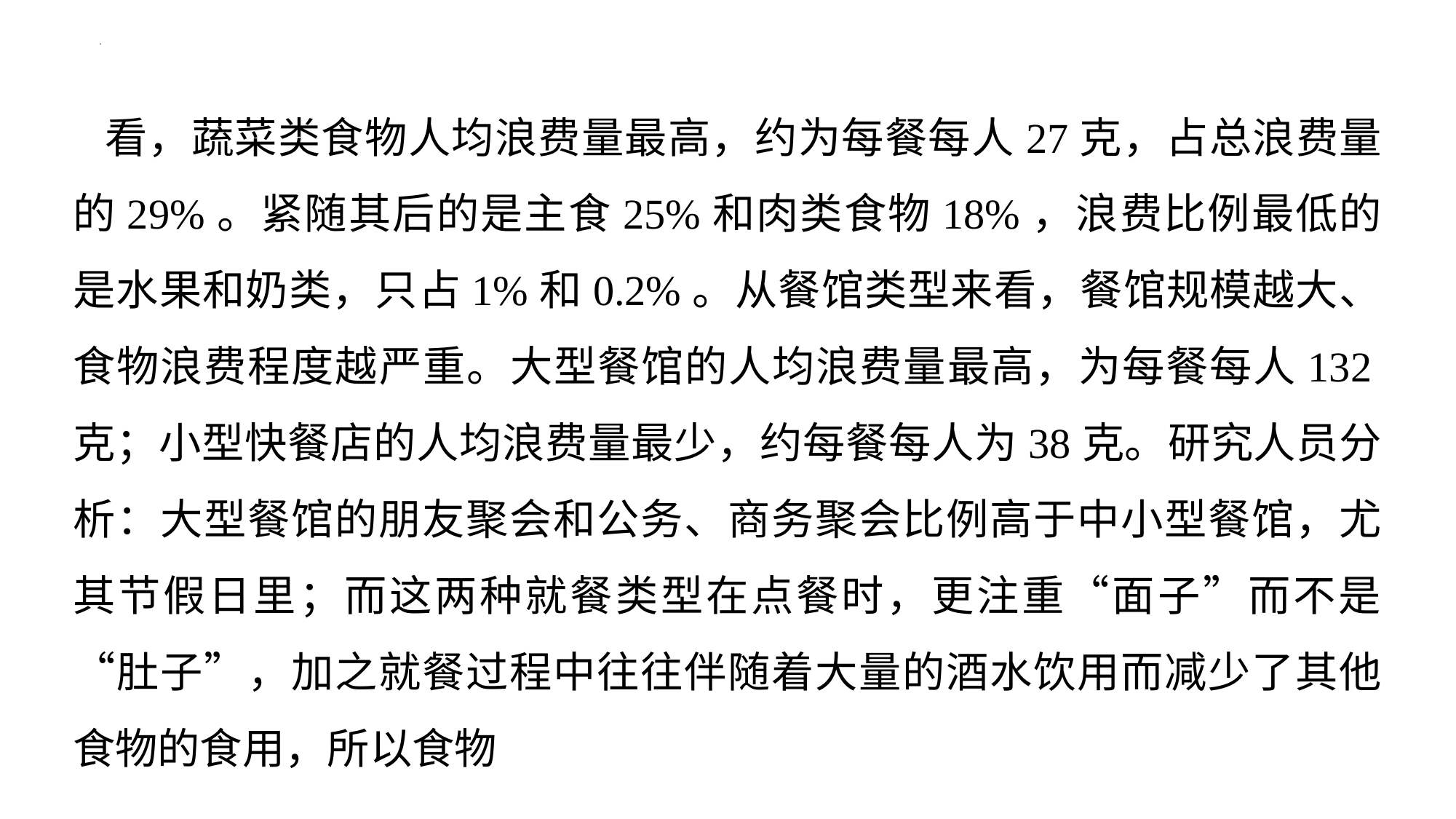

#
看，蔬菜类食物人均浪费量最高，约为每餐每人27克，占总浪费量的29%。紧随其后的是主食25%和肉类食物18%，浪费比例最低的是水果和奶类，只占1%和0.2%。从餐馆类型来看，餐馆规模越大、食物浪费程度越严重。大型餐馆的人均浪费量最高，为每餐每人132克；小型快餐店的人均浪费量最少，约每餐每人为38克。研究人员分析：大型餐馆的朋友聚会和公务、商务聚会比例高于中小型餐馆，尤其节假日里；而这两种就餐类型在点餐时，更注重“面子”而不是“肚子”，加之就餐过程中往往伴随着大量的酒水饮用而减少了其他食物的食用，所以食物